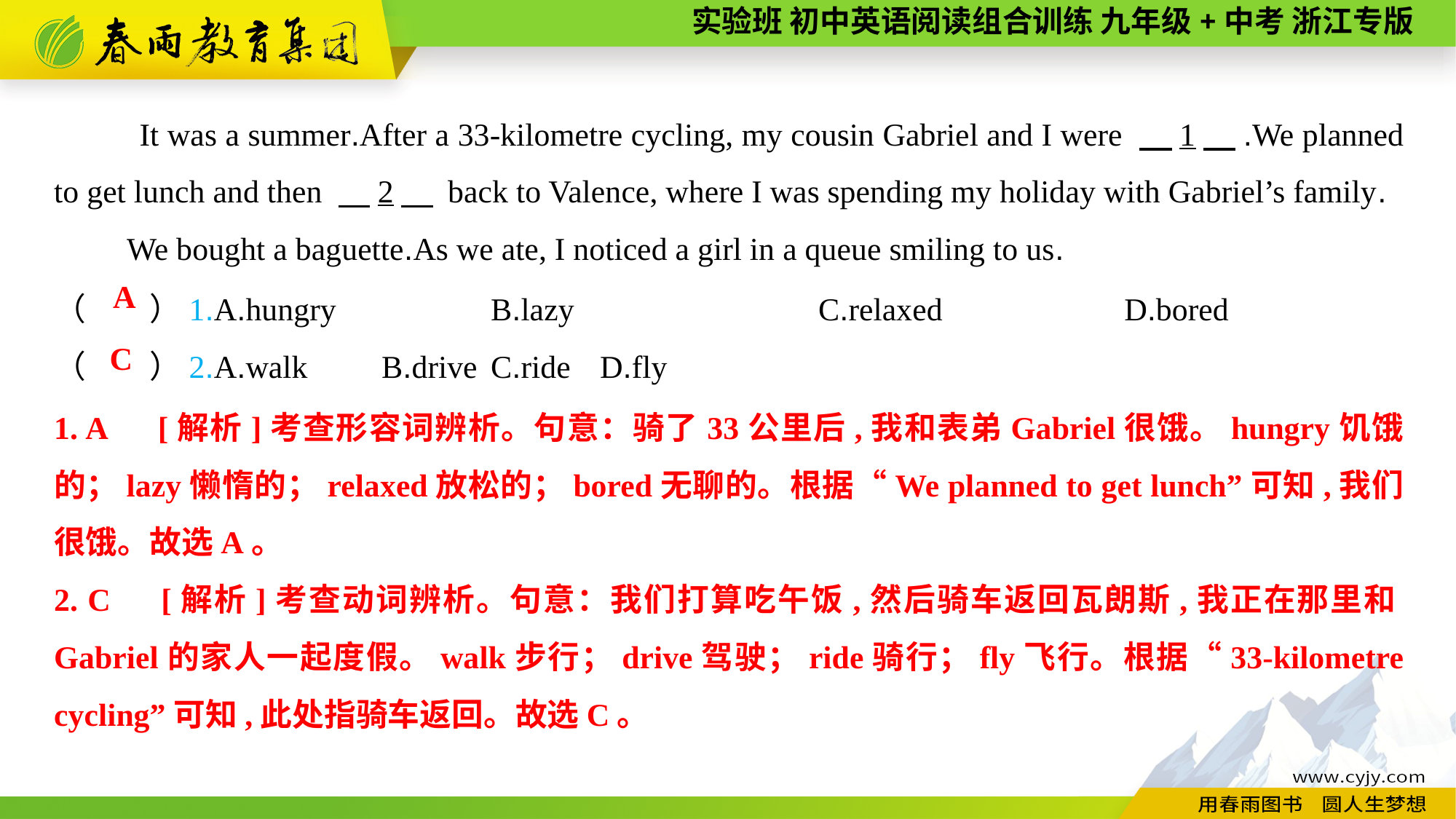

It was a summer.After a 33-kilometre cycling, my cousin Gabriel and I were 　1　.We planned to get lunch and then 　2　 back to Valence, where I was spending my holiday with Gabriel’s family.
We bought a baguette.As we ate, I noticed a girl in a queue smiling to us.
（　　）1.A.hungry　　  	B.lazy　　　　　	C.relaxed　　　　　 D.bored
（　　）2.A.walk	B.drive	C.ride	D.fly
A
C
1. A　[解析]考查形容词辨析。句意：骑了33公里后,我和表弟Gabriel很饿。hungry饥饿的；lazy懒惰的；relaxed放松的；bored无聊的。根据“We planned to get lunch”可知,我们很饿。故选A。
2. C　[解析]考查动词辨析。句意：我们打算吃午饭,然后骑车返回瓦朗斯,我正在那里和Gabriel的家人一起度假。walk步行；drive驾驶；ride骑行；fly飞行。根据“33-kilometre cycling”可知,此处指骑车返回。故选C。